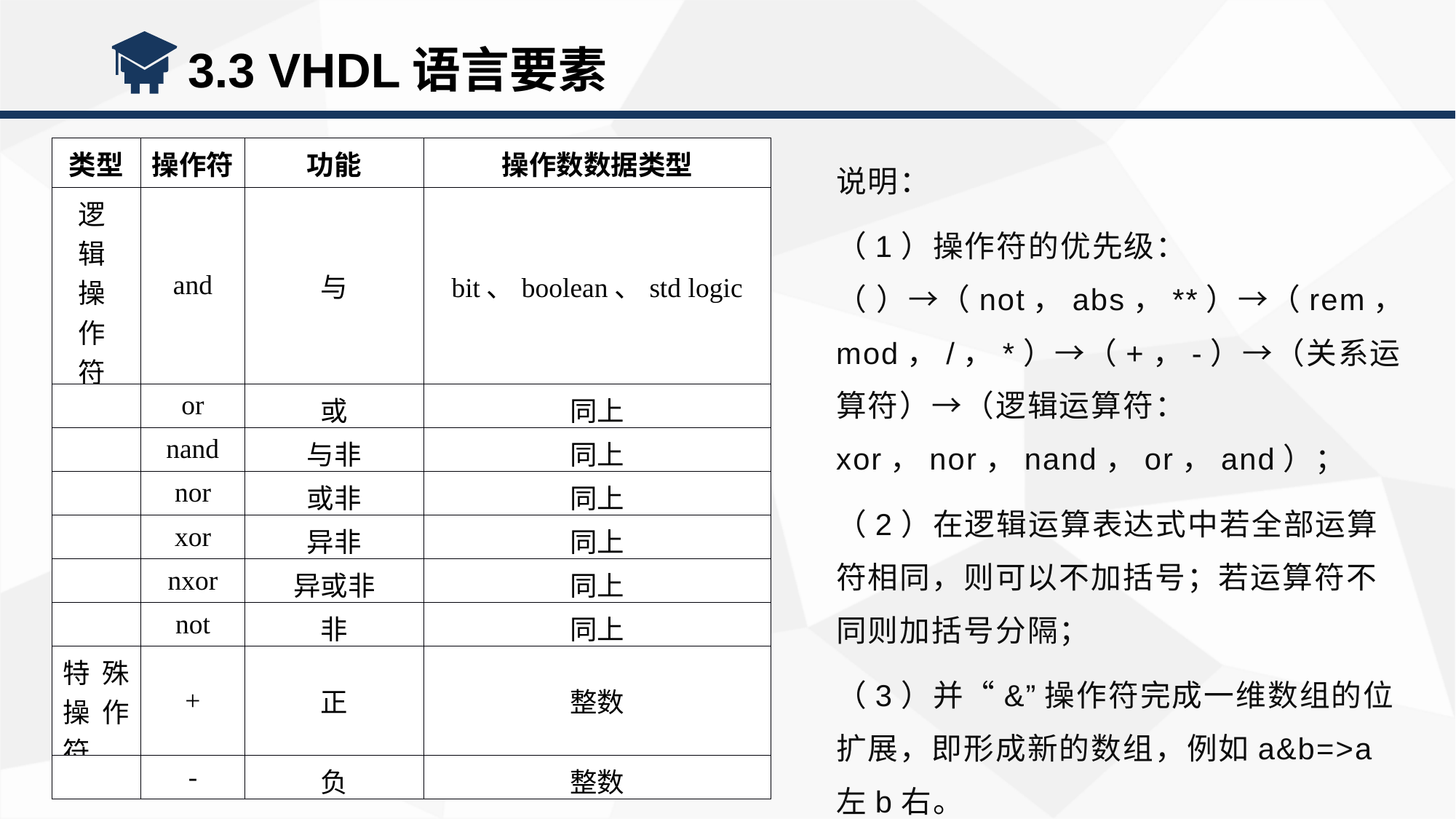

3.3 VHDL语言要素

| 类型 | 操作符 | 功能 | 操作数数据类型 |
| --- | --- | --- | --- |
| 逻 辑 操 作 符 | and | 与 | bit、boolean、std logic |
|  | or | 或 | 同上 |
|  | nand | 与非 | 同上 |
|  | nor | 或非 | 同上 |
|  | xor | 异非 | 同上 |
|  | nxor | 异或非 | 同上 |
|  | not | 非 | 同上 |
| 特殊操作符 | + | 正 | 整数 |
|  | - | 负 | 整数 |
说明：
（1）操作符的优先级：（ ）→（not，abs，**）→（rem，mod，/，*）→（+，-）→（关系运算符）→（逻辑运算符：xor，nor，nand，or，and）；
（2）在逻辑运算表达式中若全部运算符相同，则可以不加括号；若运算符不同则加括号分隔；
（3）并“&”操作符完成一维数组的位扩展，即形成新的数组，例如a&b=>a左b右。